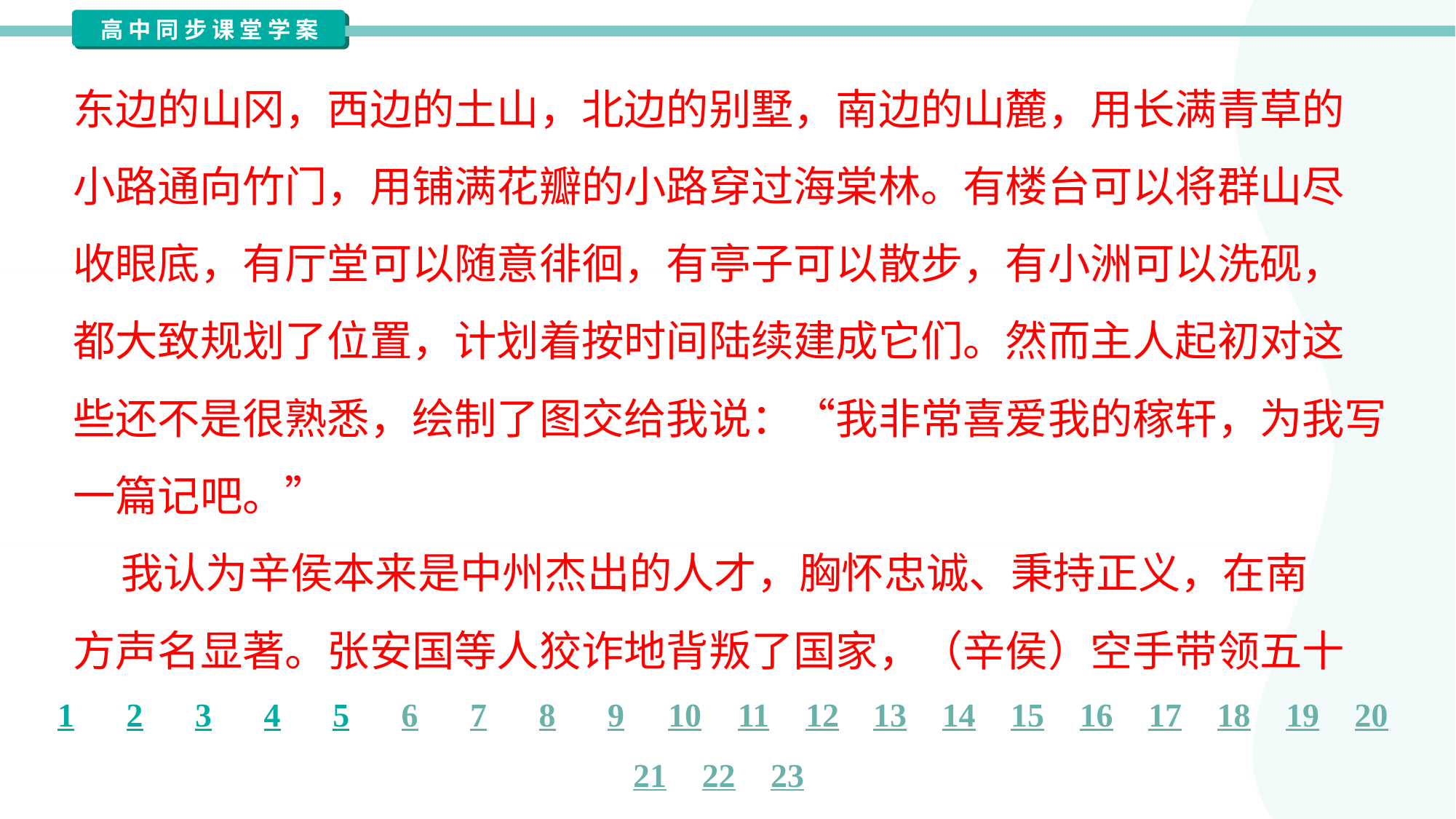

东边的山冈，西边的土山，北边的别墅，南边的山麓，用长满青草的
小路通向竹门，用铺满花瓣的小路穿过海棠林。有楼台可以将群山尽
收眼底，有厅堂可以随意徘徊，有亭子可以散步，有小洲可以洗砚，
都大致规划了位置，计划着按时间陆续建成它们。然而主人起初对这
些还不是很熟悉，绘制了图交给我说：“我非常喜爱我的稼轩，为我写
一篇记吧。”
    我认为辛侯本来是中州杰出的人才，胸怀忠诚、秉持正义，在南
方声名显著。张安国等人狡诈地背叛了国家，（辛侯）空手带领五十